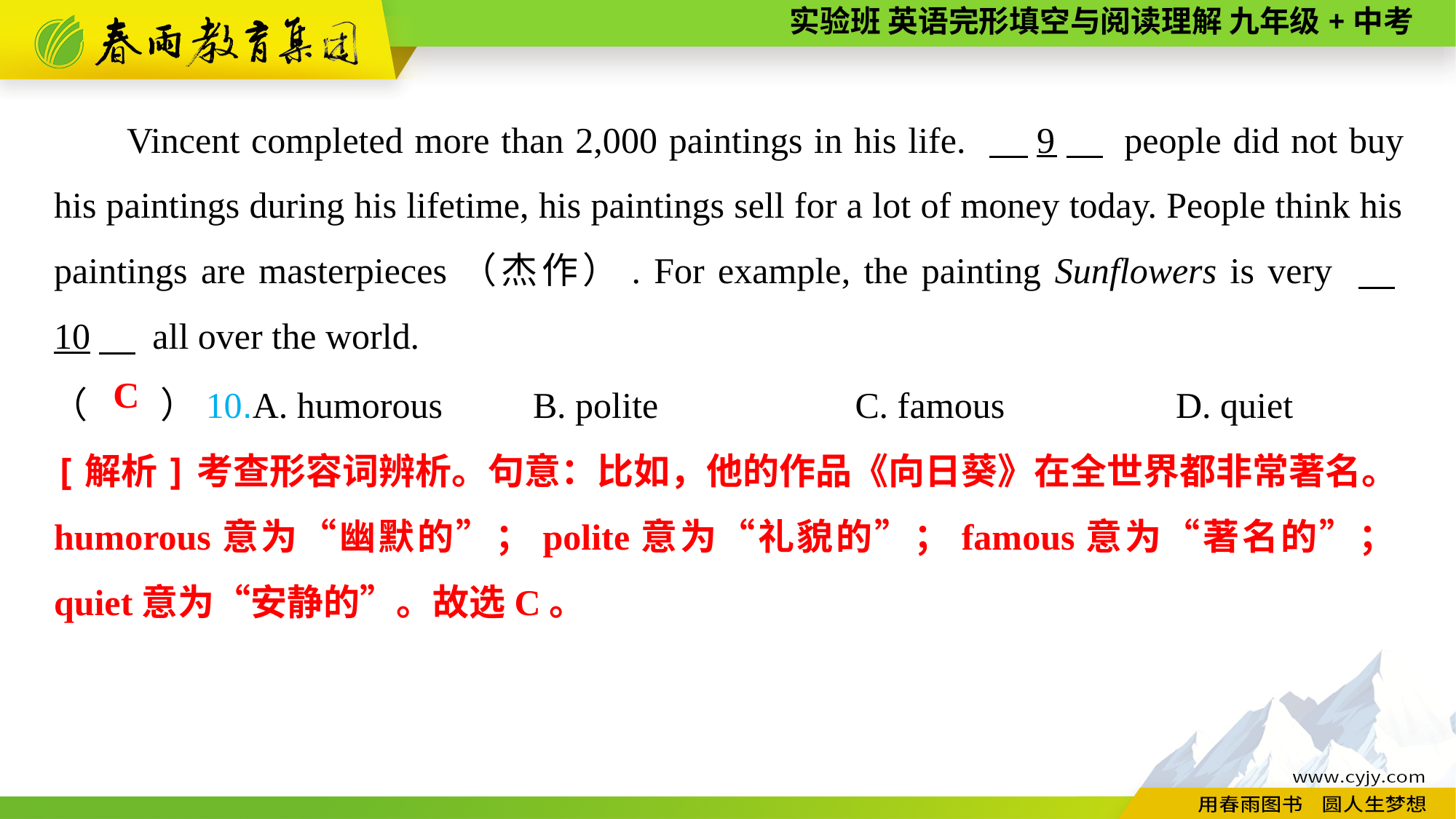

Vincent completed more than 2,000 paintings in his life. 　9　 people did not buy his paintings during his lifetime, his paintings sell for a lot of money today. People think his paintings are masterpieces（杰作）. For example, the painting Sunflowers is very 　10　 all over the world.
（　　）10.A. humorous	B. polite	C. famous	D. quiet
C
[解析]考查形容词辨析。句意：比如，他的作品《向日葵》在全世界都非常著名。humorous意为“幽默的”；polite意为“礼貌的”；famous意为“著名的”；quiet意为“安静的”。故选C。